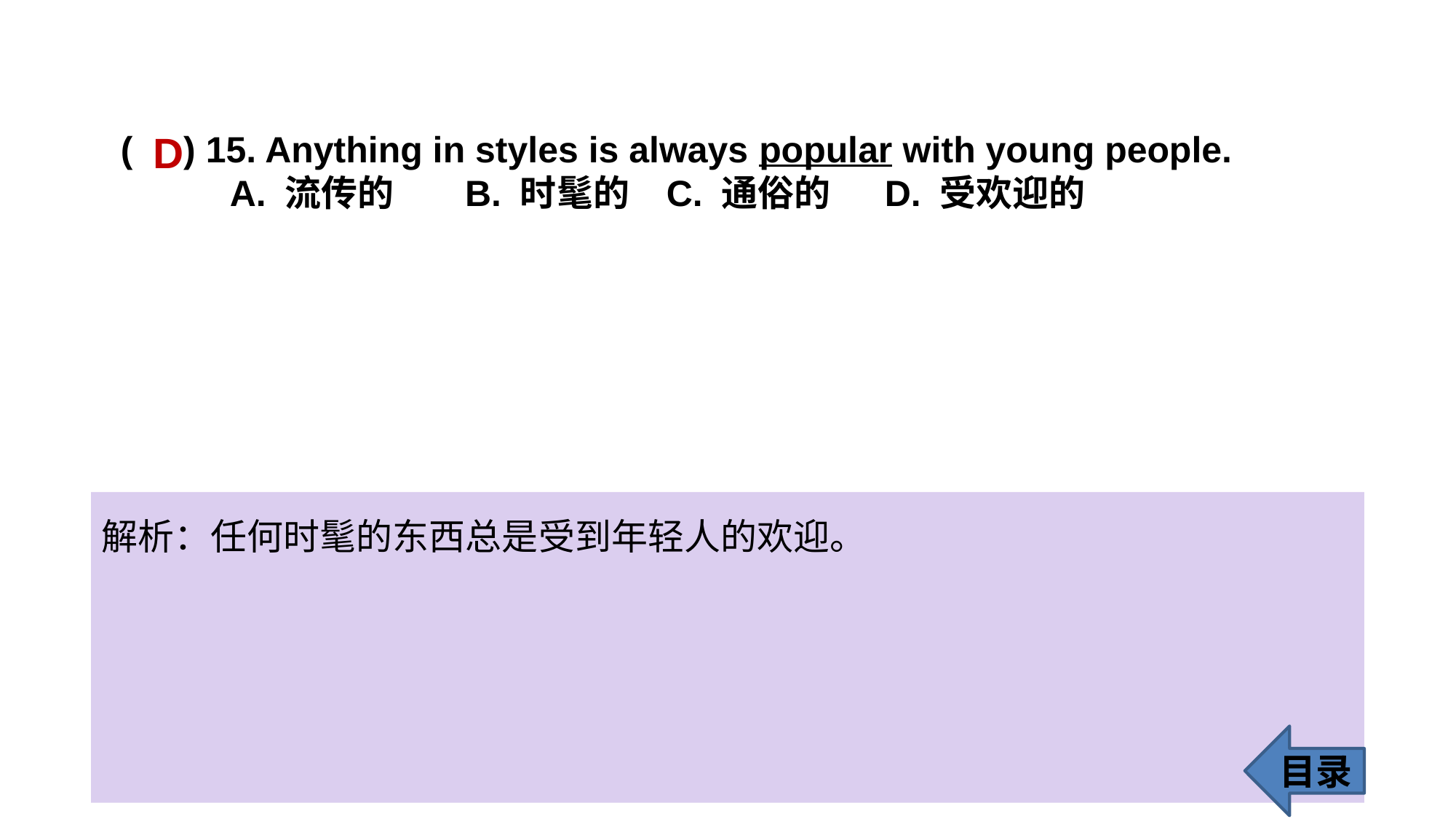

(     ) 15. Anything in styles is always popular with young people.
	A. 流传的	 B. 时髦的 	C. 通俗的 	D. 受欢迎的
D

解析：任何时髦的东西总是受到年轻人的欢迎。
目录
21